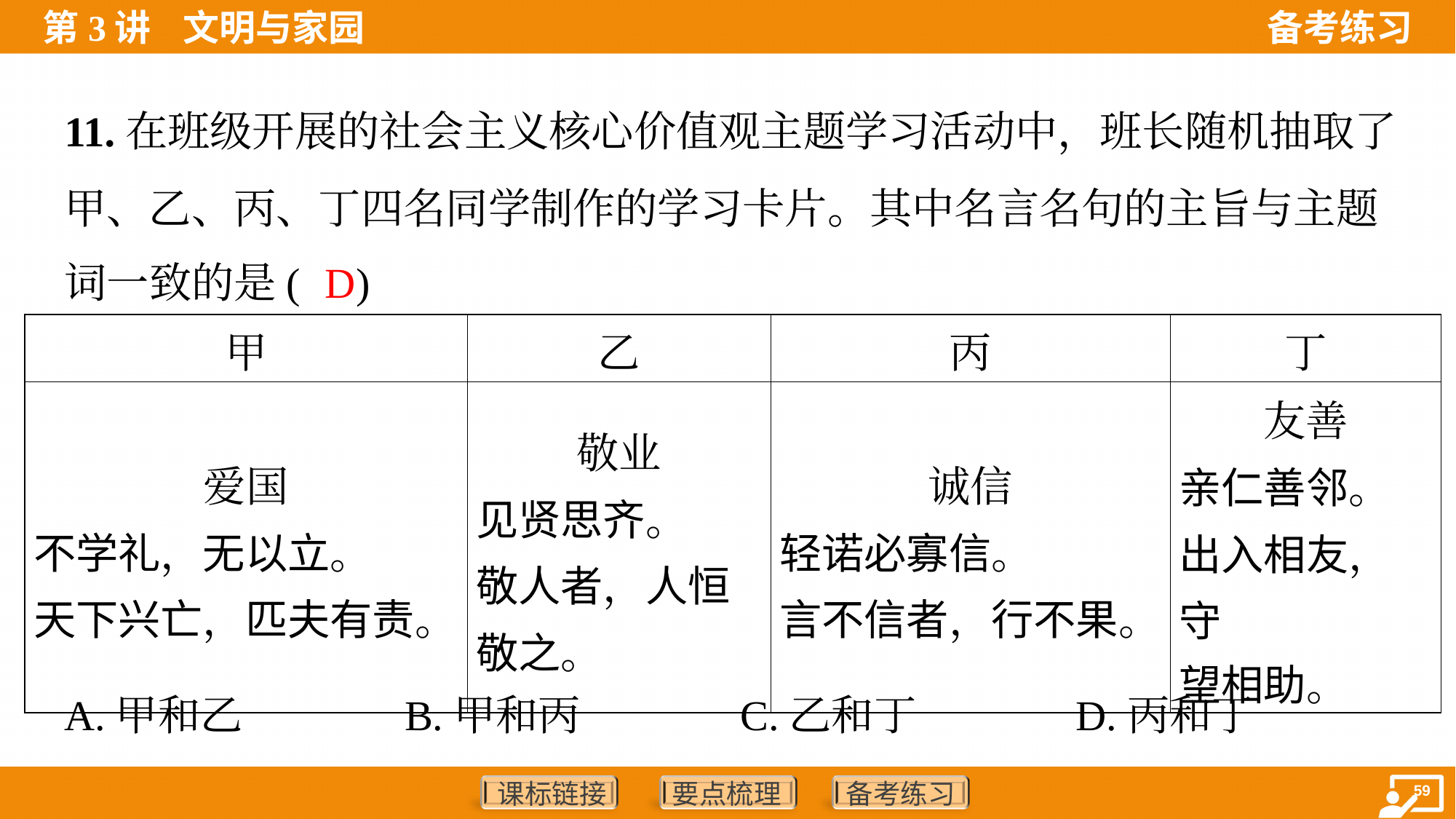

11.在班级开展的社会主义核心价值观主题学习活动中，班长随机抽取了
甲、乙、丙、丁四名同学制作的学习卡片。其中名言名句的主旨与主题
词一致的是(     )
D
| 甲 | 乙 | 丙 | 丁 |
| --- | --- | --- | --- |
| 爱国 不学礼，无以立。 天下兴亡，匹夫有责。 | 敬业 见贤思齐。 敬人者，人恒敬之。 | 诚信 轻诺必寡信。 言不信者，行不果。 | 友善 亲仁善邻。 出入相友，守 望相助。 |
A.甲和乙	B.甲和丙	C.乙和丁	D.丙和丁